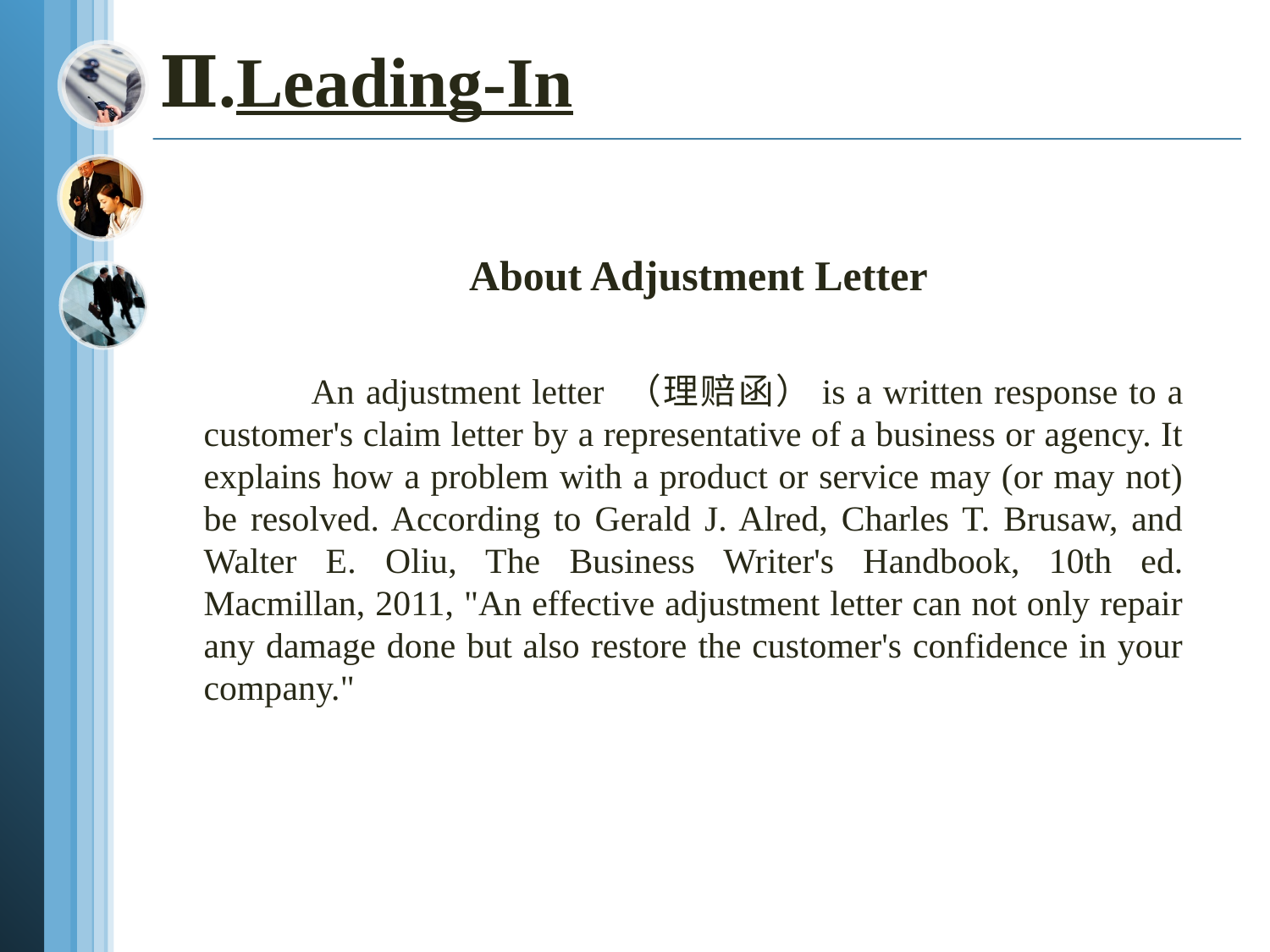

# Ⅱ.Leading-In

                    About Adjustment Letter

              An adjustment letter （理赔函）is a written response to a customer's claim letter by a representative of a business or agency. It explains how a problem with a product or service may (or may not) be resolved. According to Gerald J. Alred, Charles T. Brusaw, and Walter E. Oliu, The Business Writer's Handbook, 10th ed. Macmillan, 2011, "An effective adjustment letter can not only repair any damage done but also restore the customer's confidence in your company."